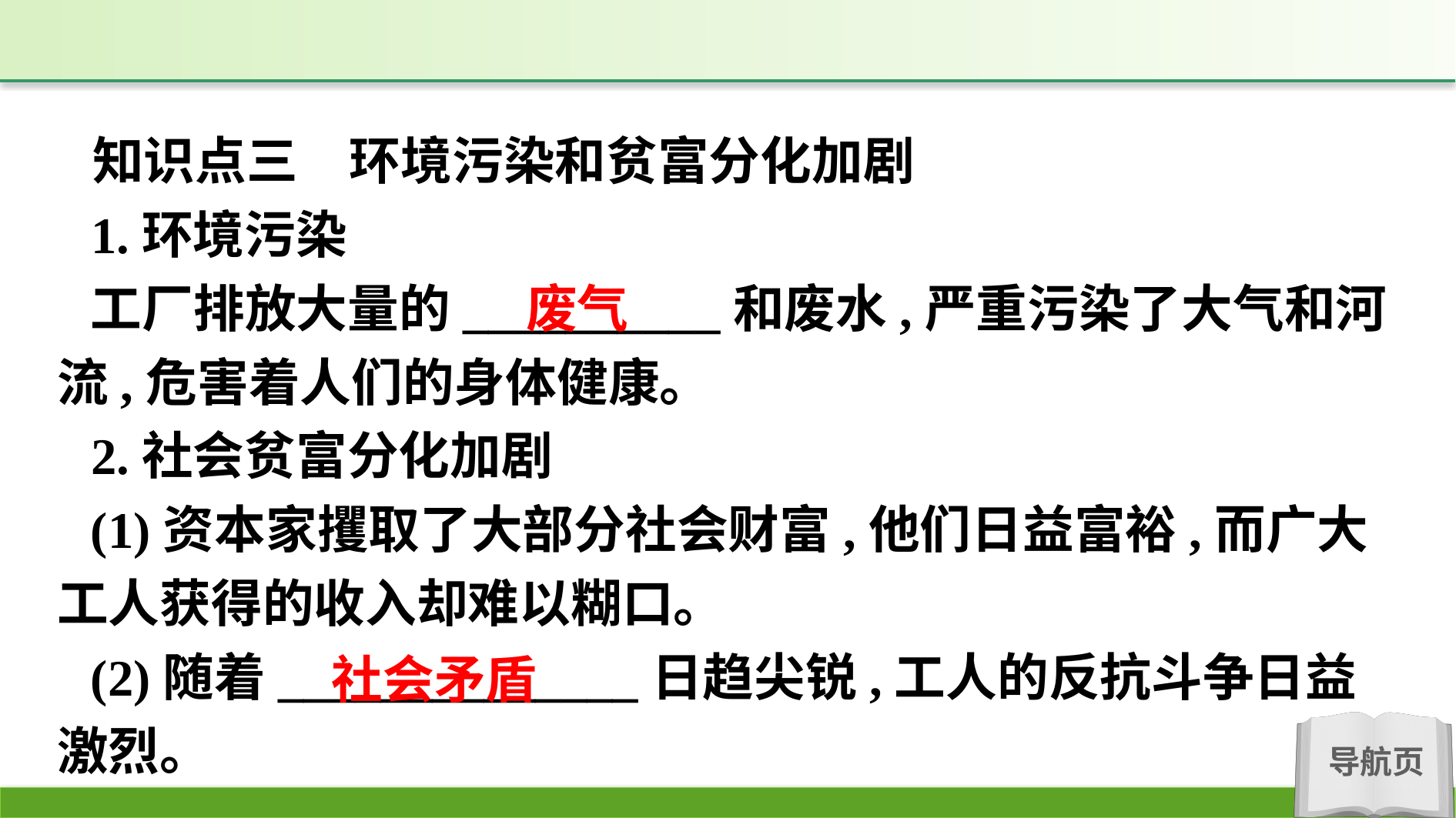

知识点三　环境污染和贫富分化加剧
1.环境污染
工厂排放大量的__________和废水,严重污染了大气和河流,危害着人们的身体健康。
2.社会贫富分化加剧
(1)资本家攫取了大部分社会财富,他们日益富裕,而广大工人获得的收入却难以糊口。
(2)随着______________日趋尖锐,工人的反抗斗争日益激烈。
废气
社会矛盾